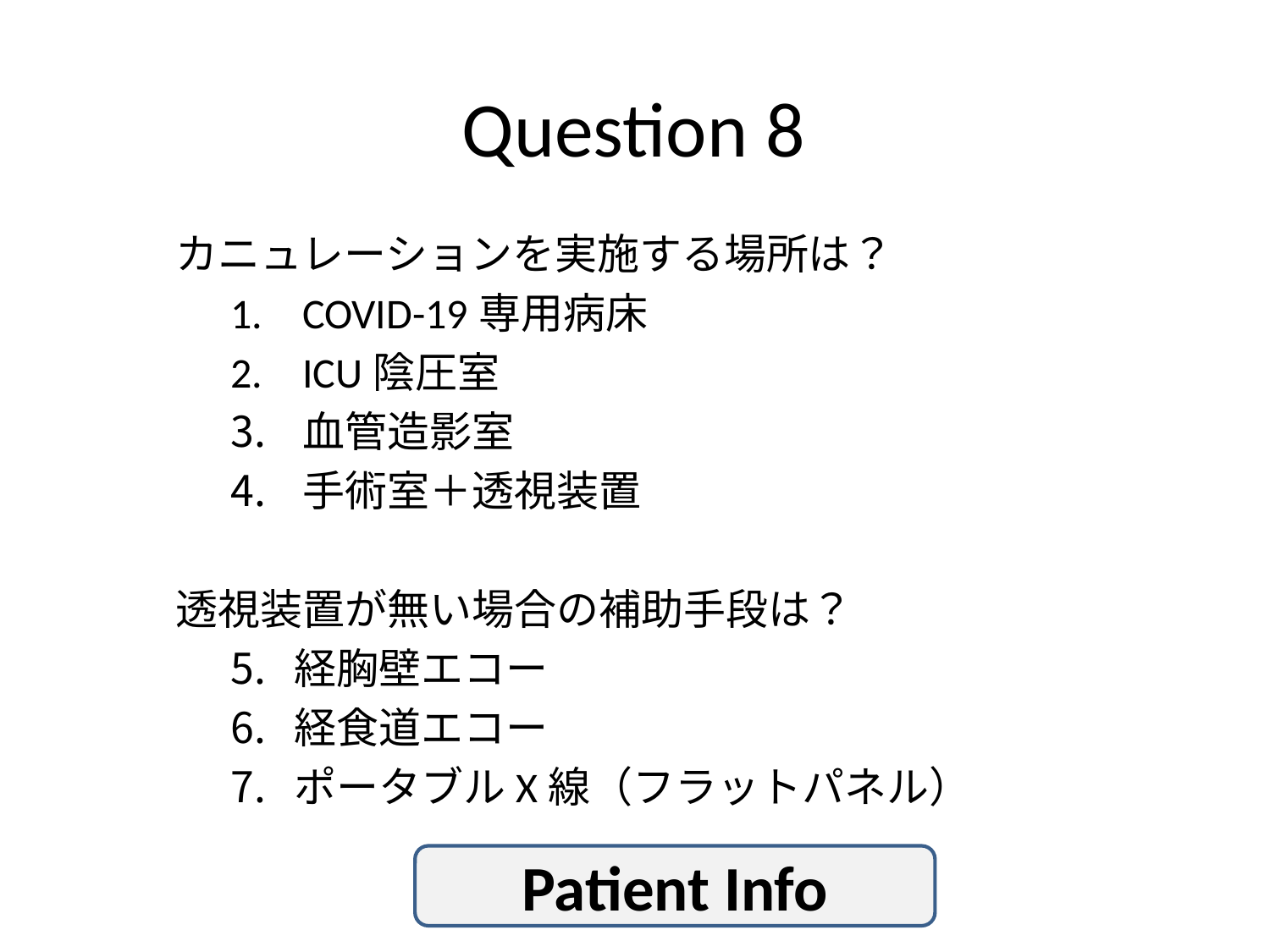

# Question 8
カニュレーションを実施する場所は？
COVID-19専用病床
ICU陰圧室
血管造影室
手術室＋透視装置

透視装置が無い場合の補助手段は？
経胸壁エコー
経食道エコー
ポータブルX線（フラットパネル）

Patient Info